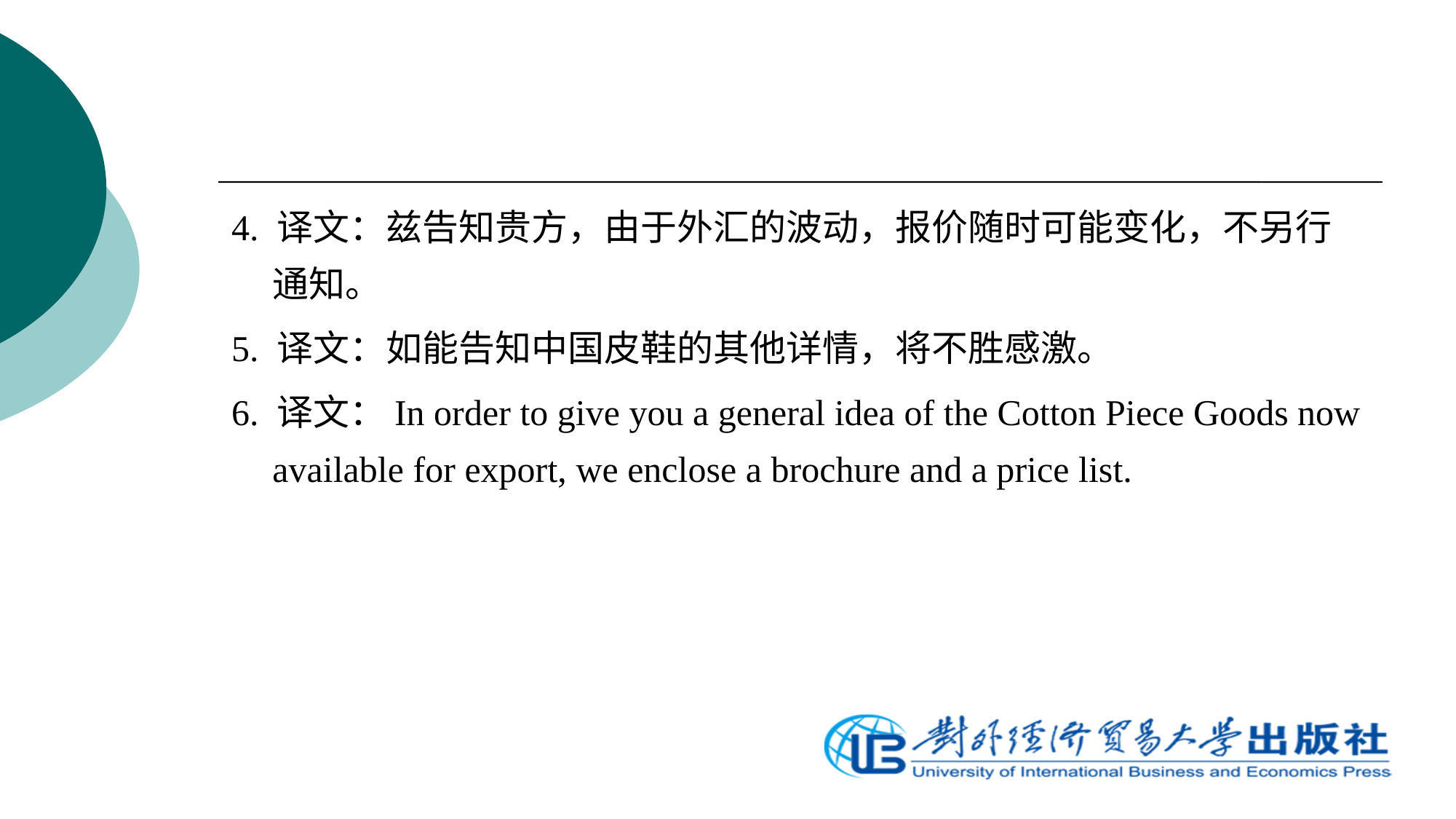

4. 译文：兹告知贵方，由于外汇的波动，报价随时可能变化，不另行通知。
5. 译文：如能告知中国皮鞋的其他详情，将不胜感激。
6. 译文：In order to give you a general idea of the Cotton Piece Goods now available for export, we enclose a brochure and a price list.